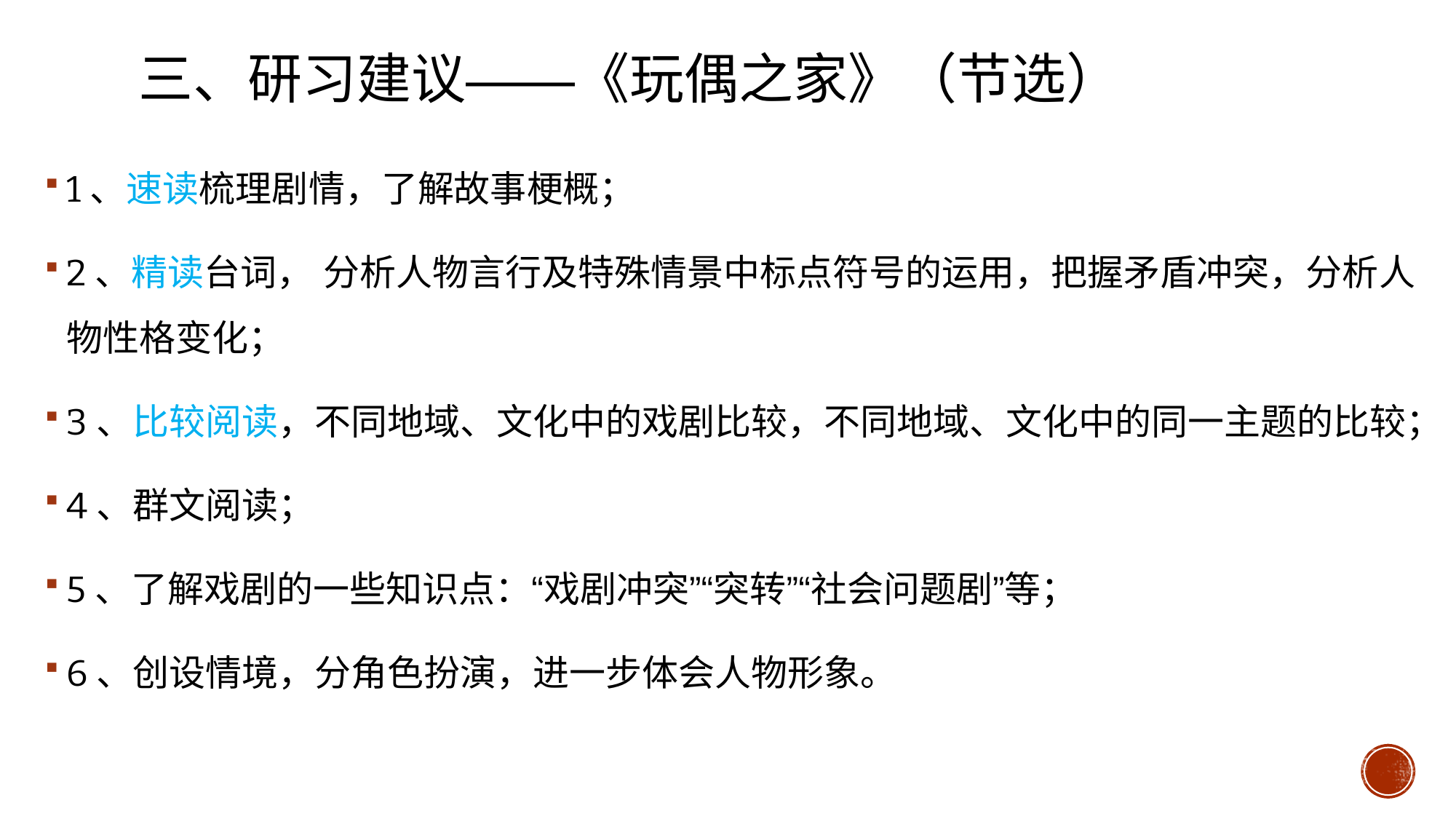

# 三、研习建议——《玩偶之家》（节选）
1、速读梳理剧情，了解故事梗概；
2、精读台词， 分析人物言行及特殊情景中标点符号的运用，把握矛盾冲突，分析人物性格变化；
3、比较阅读，不同地域、文化中的戏剧比较，不同地域、文化中的同一主题的比较；
4、群文阅读；
5、了解戏剧的一些知识点：“戏剧冲突”“突转”“社会问题剧”等；
6、创设情境，分角色扮演，进一步体会人物形象。